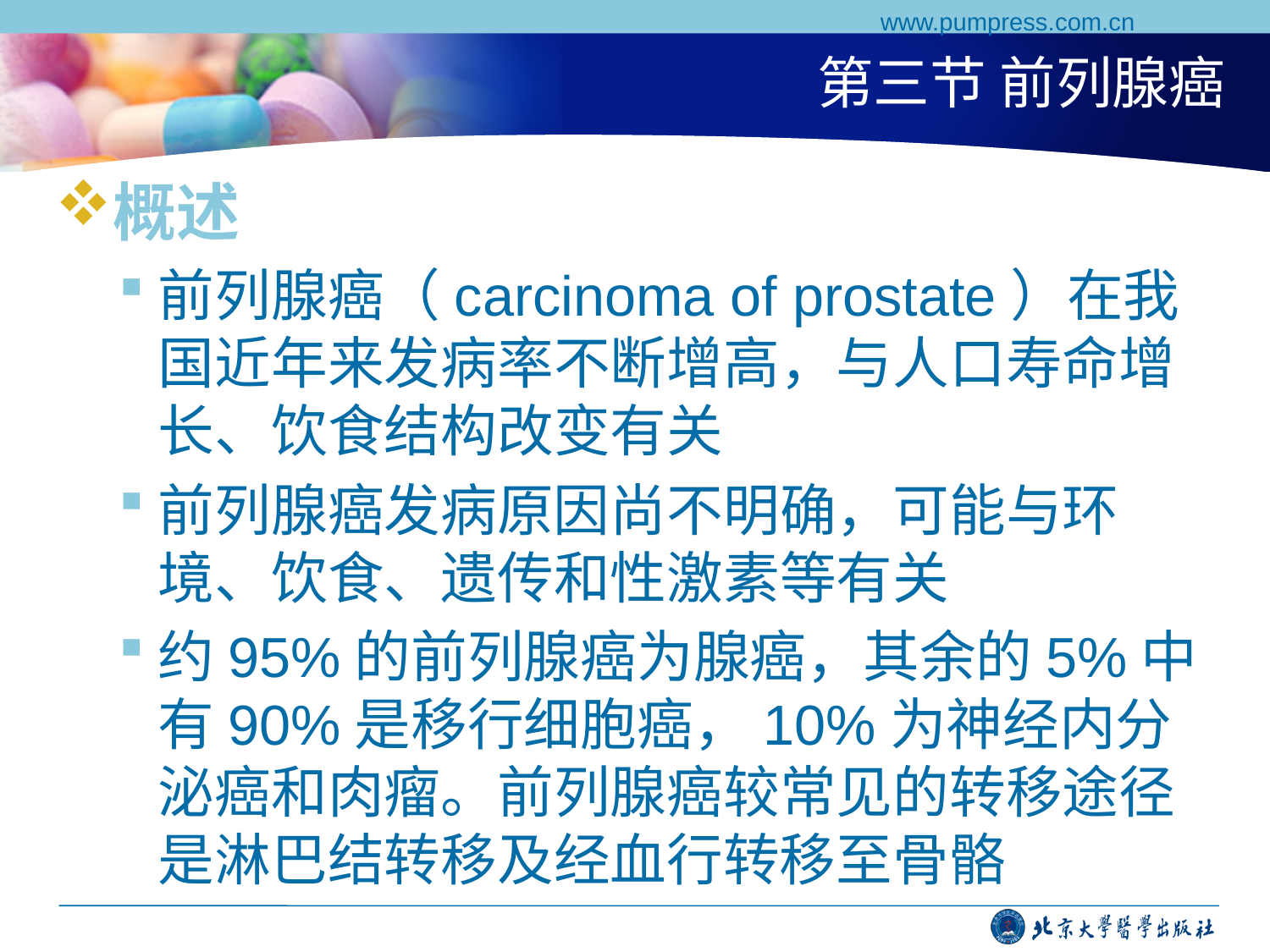

www.pumpress.com.cn
# 第三节 前列腺癌
概述
前列腺癌（carcinoma of prostate）在我国近年来发病率不断增高，与人口寿命增长、饮食结构改变有关
前列腺癌发病原因尚不明确，可能与环境、饮食、遗传和性激素等有关
约95%的前列腺癌为腺癌，其余的5%中有90%是移行细胞癌，10%为神经内分泌癌和肉瘤。前列腺癌较常见的转移途径是淋巴结转移及经血行转移至骨骼